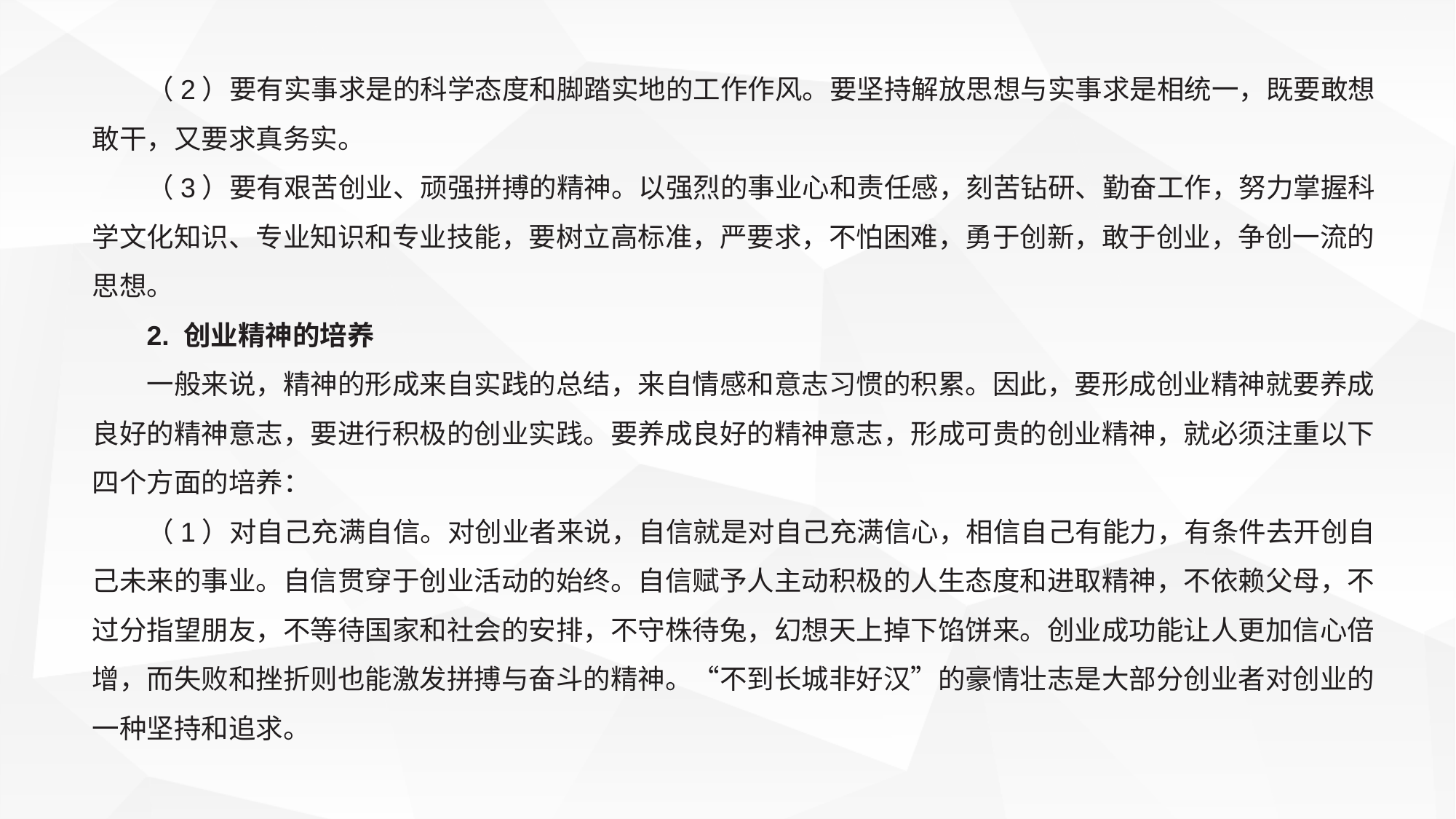

（2）要有实事求是的科学态度和脚踏实地的工作作风。要坚持解放思想与实事求是相统一，既要敢想敢干，又要求真务实。
（3）要有艰苦创业、顽强拼搏的精神。以强烈的事业心和责任感，刻苦钻研、勤奋工作，努力掌握科学文化知识、专业知识和专业技能，要树立高标准，严要求，不怕困难，勇于创新，敢于创业，争创一流的思想。
2. 创业精神的培养
一般来说，精神的形成来自实践的总结，来自情感和意志习惯的积累。因此，要形成创业精神就要养成良好的精神意志，要进行积极的创业实践。要养成良好的精神意志，形成可贵的创业精神，就必须注重以下四个方面的培养：
（1）对自己充满自信。对创业者来说，自信就是对自己充满信心，相信自己有能力，有条件去开创自己未来的事业。自信贯穿于创业活动的始终。自信赋予人主动积极的人生态度和进取精神，不依赖父母，不过分指望朋友，不等待国家和社会的安排，不守株待兔，幻想天上掉下馅饼来。创业成功能让人更加信心倍增，而失败和挫折则也能激发拼搏与奋斗的精神。“不到长城非好汉”的豪情壮志是大部分创业者对创业的一种坚持和追求。